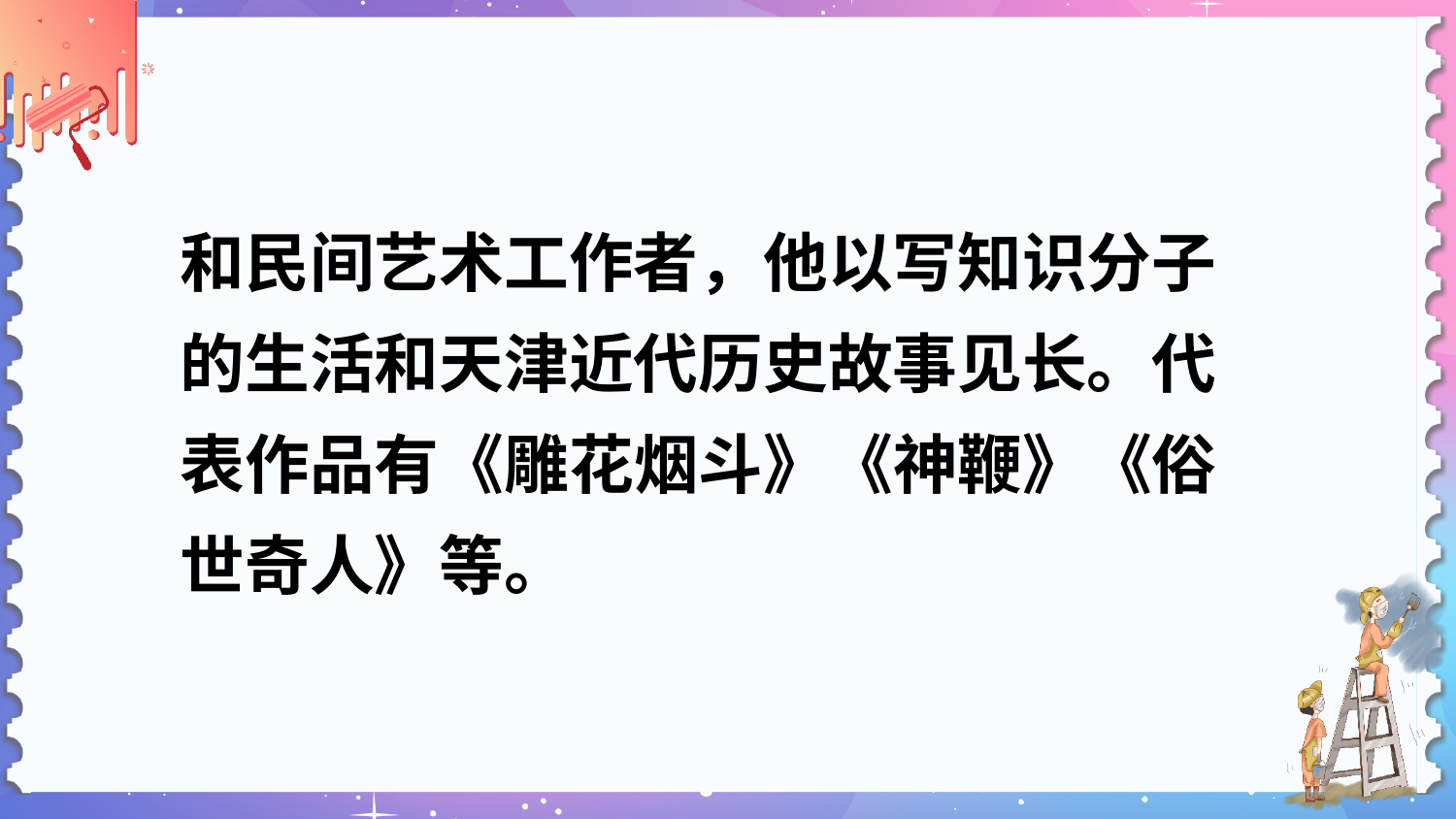

和民间艺术工作者，他以写知识分子的生活和天津近代历史故事见长。代表作品有《雕花烟斗》《神鞭》《俗世奇人》等。